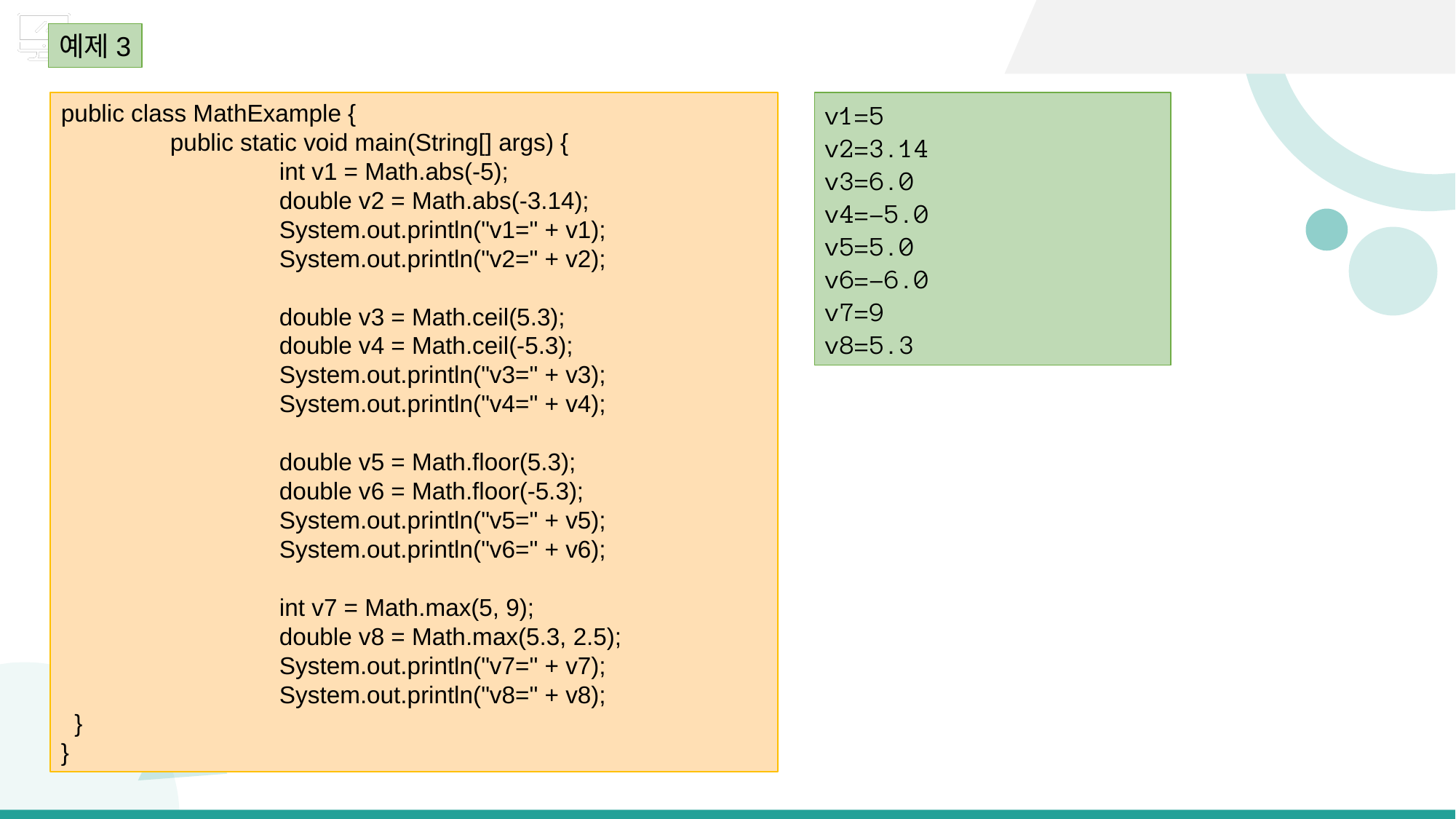

예제3
public class MathExample {
	public static void main(String[] args) {
		int v1 = Math.abs(-5);
		double v2 = Math.abs(-3.14);
		System.out.println("v1=" + v1);
		System.out.println("v2=" + v2);

		double v3 = Math.ceil(5.3);
		double v4 = Math.ceil(-5.3);
		System.out.println("v3=" + v3);
		System.out.println("v4=" + v4);

		double v5 = Math.floor(5.3);
		double v6 = Math.floor(-5.3);
		System.out.println("v5=" + v5);
		System.out.println("v6=" + v6);

		int v7 = Math.max(5, 9);
		double v8 = Math.max(5.3, 2.5);
		System.out.println("v7=" + v7);
		System.out.println("v8=" + v8);
  }
}
v1=5
v2=3.14
v3=6.0
v4=-5.0
v5=5.0
v6=-6.0
v7=9
v8=5.3